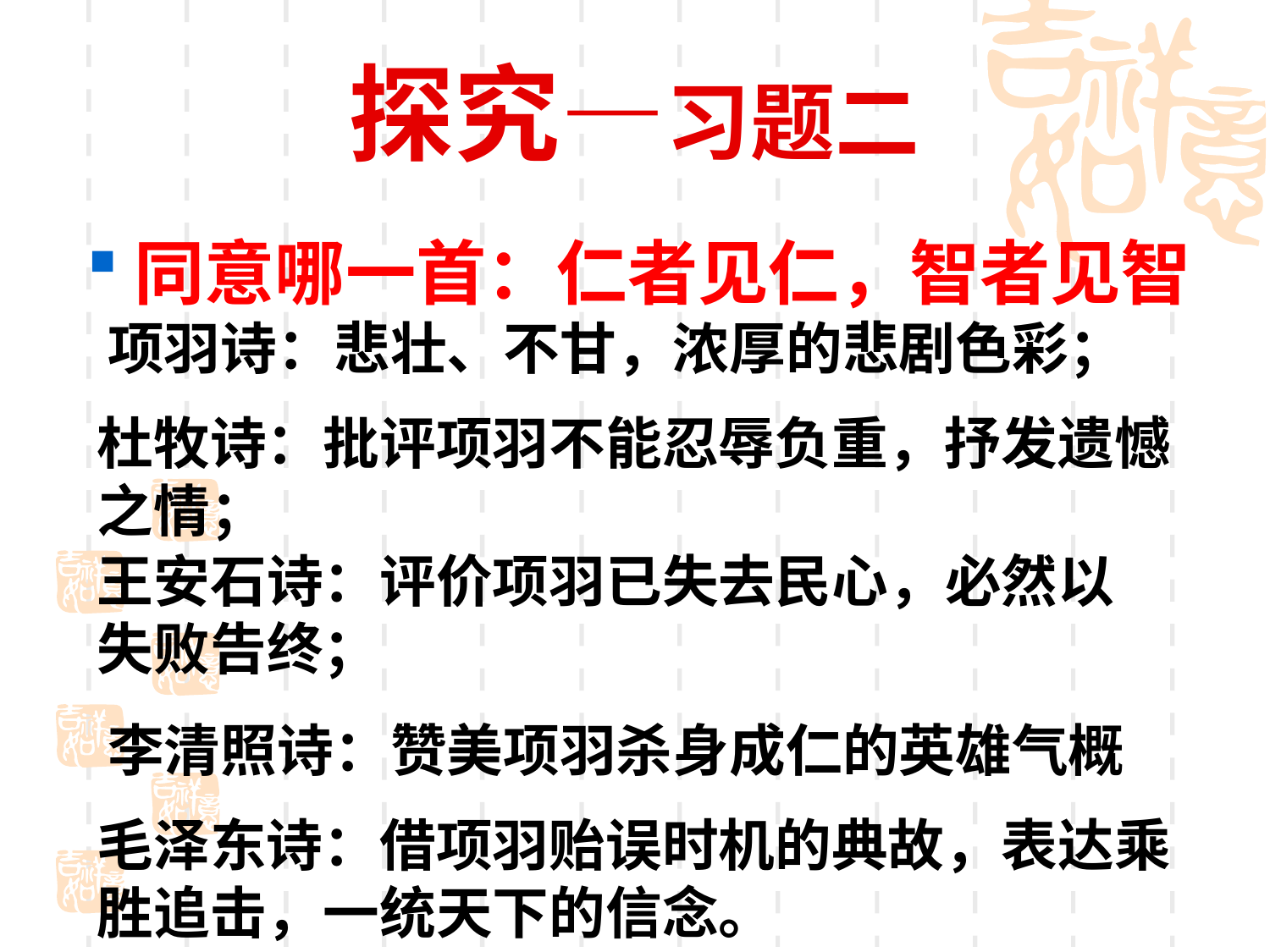

# 探究—习题二
同意哪一首：仁者见仁，智者见智
项羽诗：悲壮、不甘，浓厚的悲剧色彩；

杜牧诗：批评项羽不能忍辱负重，抒发遗憾之情；
王安石诗：评价项羽已失去民心，必然以失败告终；
李清照诗：赞美项羽杀身成仁的英雄气概
毛泽东诗：借项羽贻误时机的典故，表达乘胜追击，一统天下的信念。